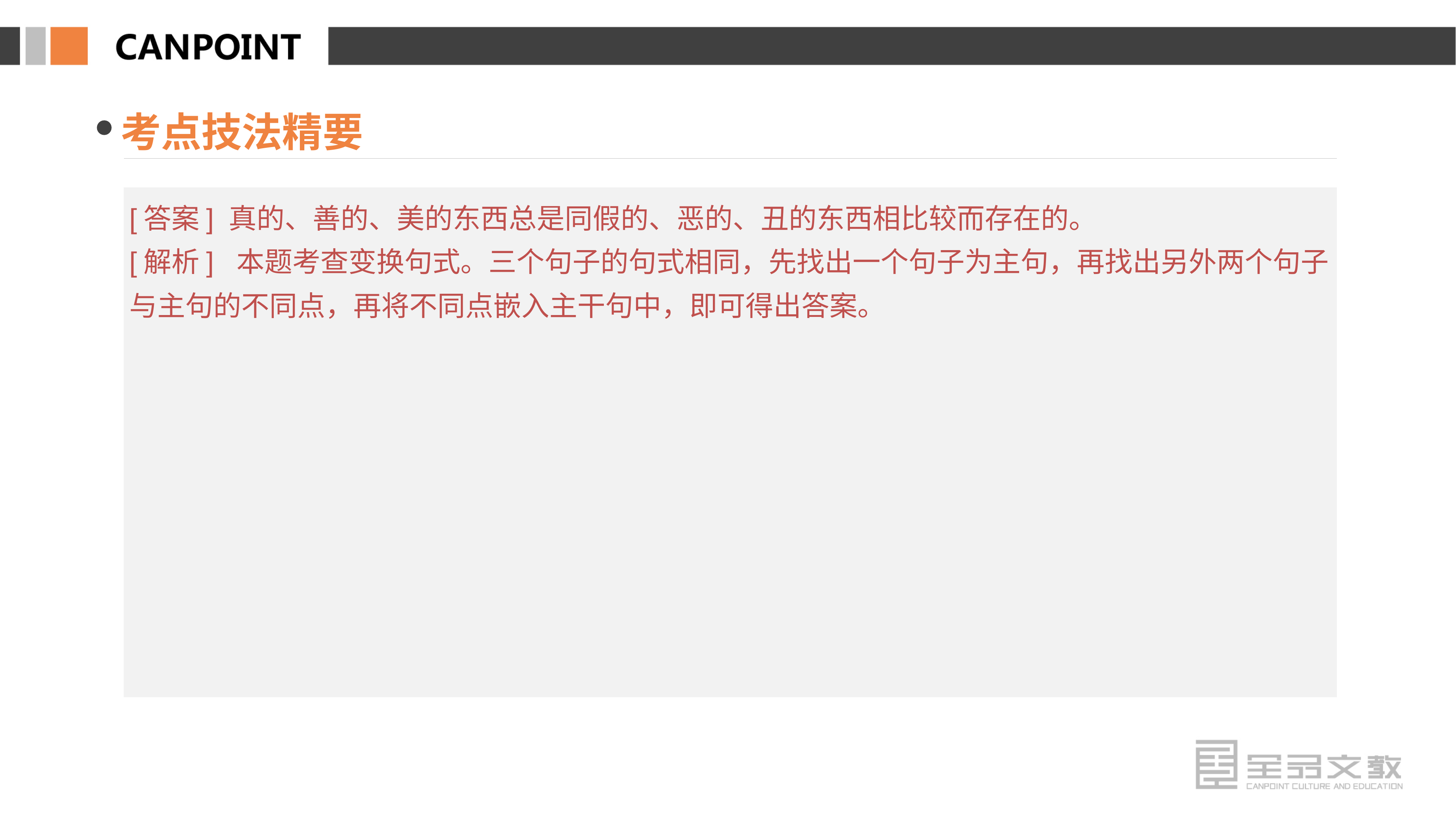

考点技法精要

[答案] 真的、善的、美的东西总是同假的、恶的、丑的东西相比较而存在的。
[解析]  本题考查变换句式。三个句子的句式相同，先找出一个句子为主句，再找出另外两个句子与主句的不同点，再将不同点嵌入主干句中，即可得出答案。